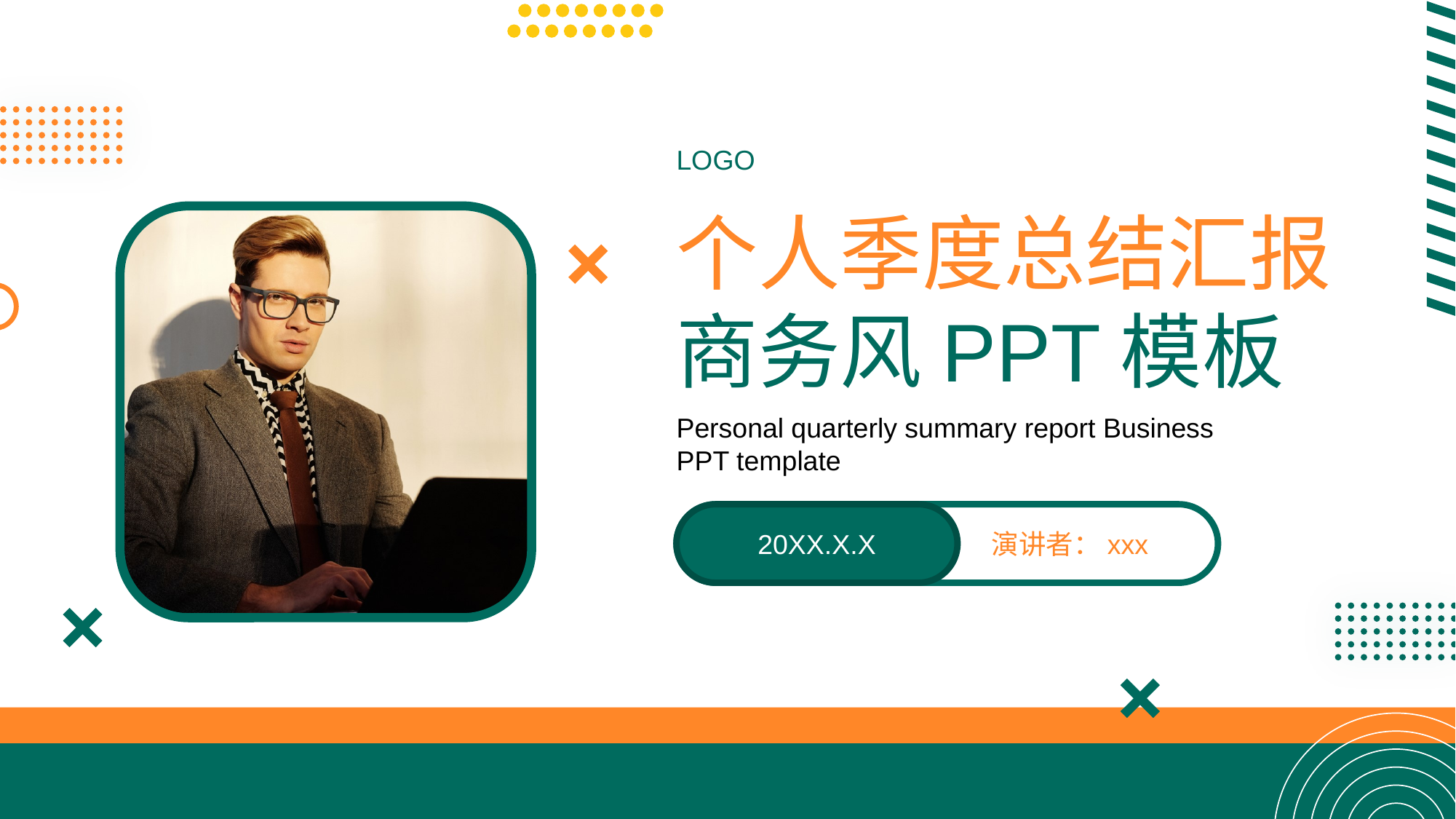

LOGO

个人季度总结汇报
商务风PPT模板

Personal quarterly summary report Business PPT template
20XX.X.X

演讲者：xxx